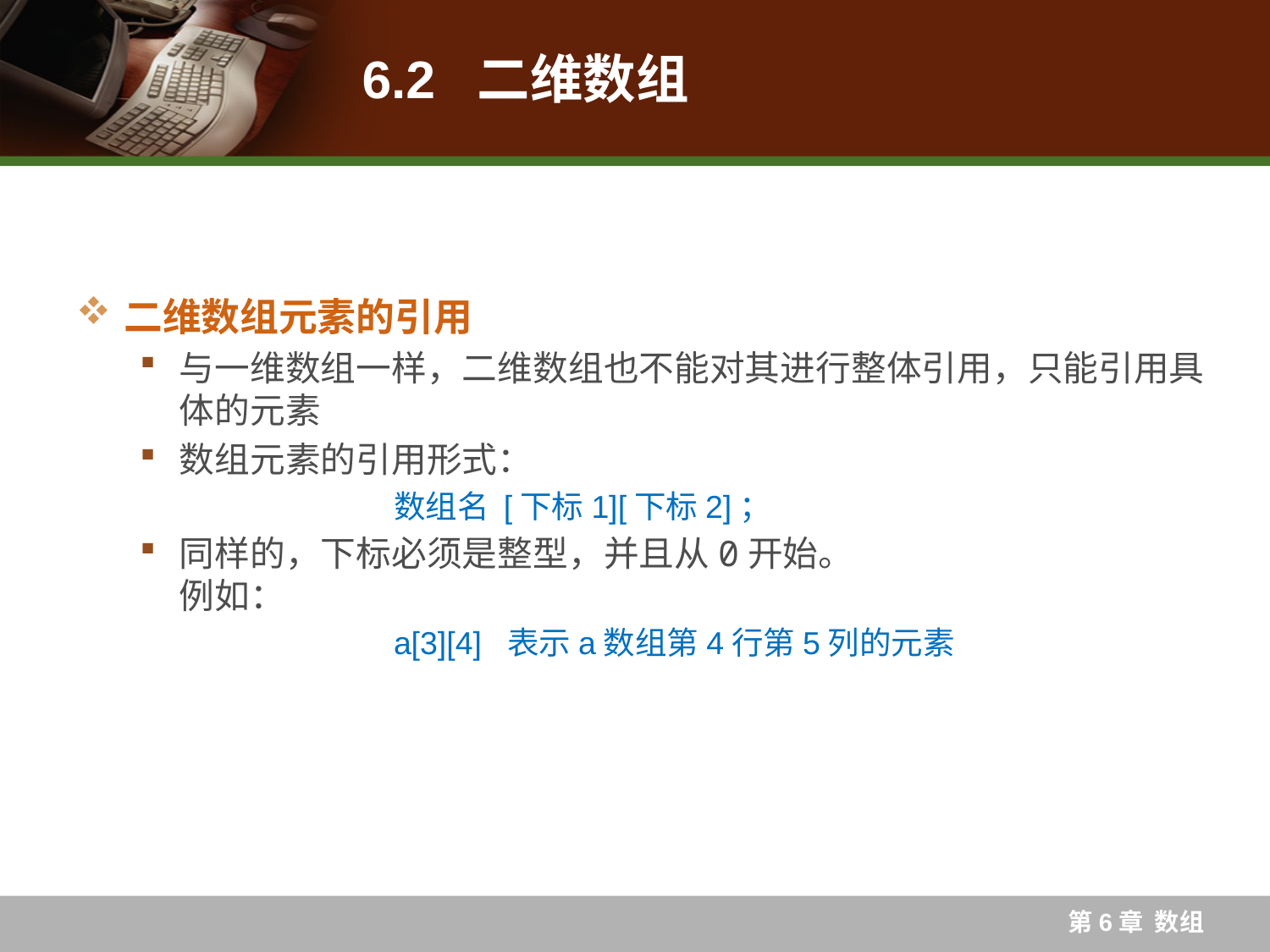

# 6.2  二维数组
二维数组元素的引用
与一维数组一样，二维数组也不能对其进行整体引用，只能引用具体的元素
数组元素的引用形式：
		数组名 [下标1][下标2]；
同样的，下标必须是整型，并且从0开始。
例如：
		a[3][4]  表示a数组第4行第5列的元素

第6章  数组